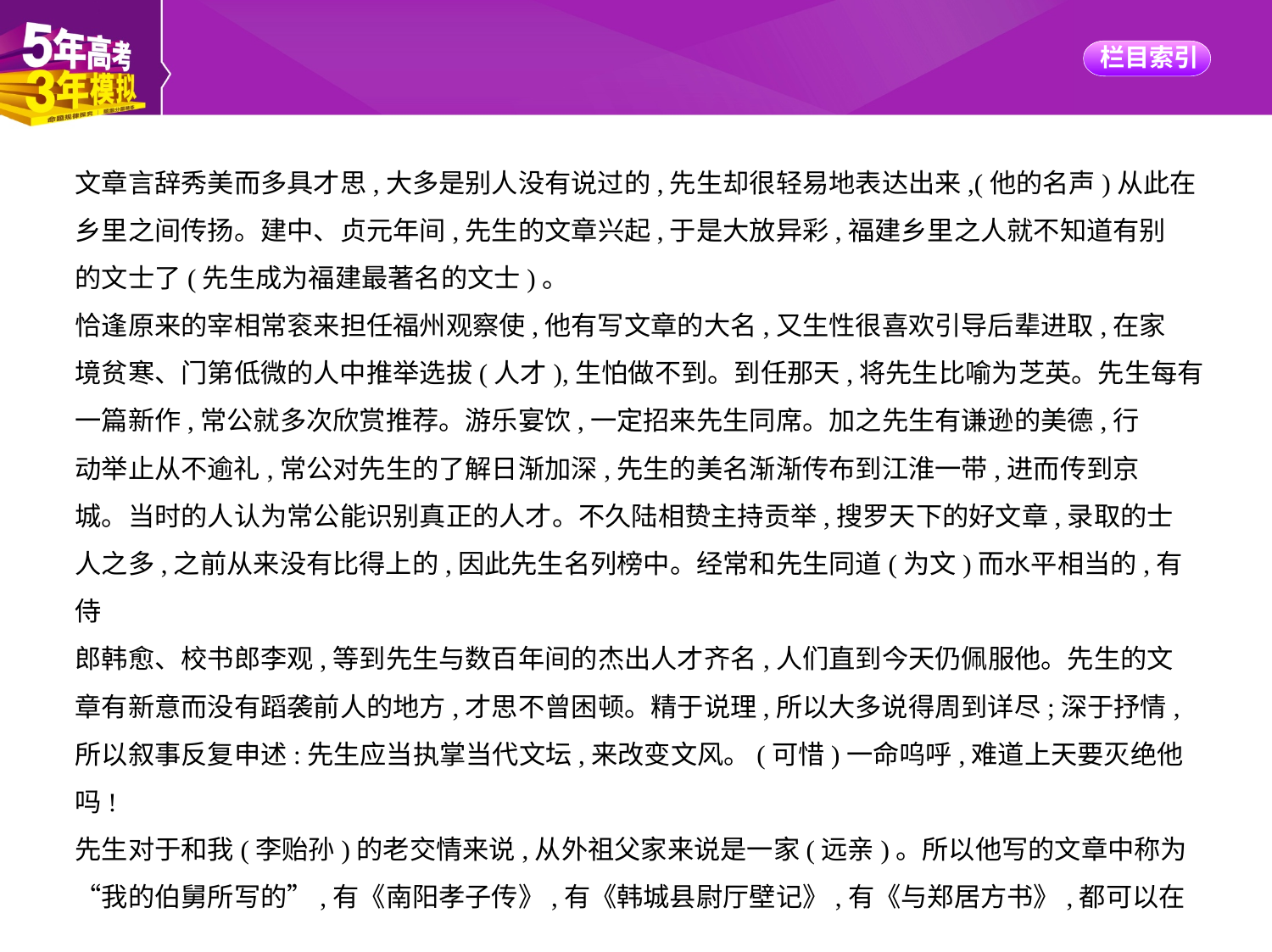

文章言辞秀美而多具才思,大多是别人没有说过的,先生却很轻易地表达出来,(他的名声)从此在
乡里之间传扬。建中、贞元年间,先生的文章兴起,于是大放异彩,福建乡里之人就不知道有别
的文士了(先生成为福建最著名的文士)。
恰逢原来的宰相常衮来担任福州观察使,他有写文章的大名,又生性很喜欢引导后辈进取,在家
境贫寒、门第低微的人中推举选拔(人才),生怕做不到。到任那天,将先生比喻为芝英。先生每有一篇新作,常公就多次欣赏推荐。游乐宴饮,一定招来先生同席。加之先生有谦逊的美德,行
动举止从不逾礼,常公对先生的了解日渐加深,先生的美名渐渐传布到江淮一带,进而传到京
城。当时的人认为常公能识别真正的人才。不久陆相贽主持贡举,搜罗天下的好文章,录取的士
人之多,之前从来没有比得上的,因此先生名列榜中。经常和先生同道(为文)而水平相当的,有侍
郎韩愈、校书郎李观,等到先生与数百年间的杰出人才齐名,人们直到今天仍佩服他。先生的文
章有新意而没有蹈袭前人的地方,才思不曾困顿。精于说理,所以大多说得周到详尽;深于抒情,
所以叙事反复申述:先生应当执掌当代文坛,来改变文风。(可惜)一命呜呼,难道上天要灭绝他
吗!
先生对于和我(李贻孙)的老交情来说,从外祖父家来说是一家(远亲)。所以他写的文章中称为
“我的伯舅所写的”,有《南阳孝子传》,有《韩城县尉厅壁记》,有《与郑居方书》,都可以在